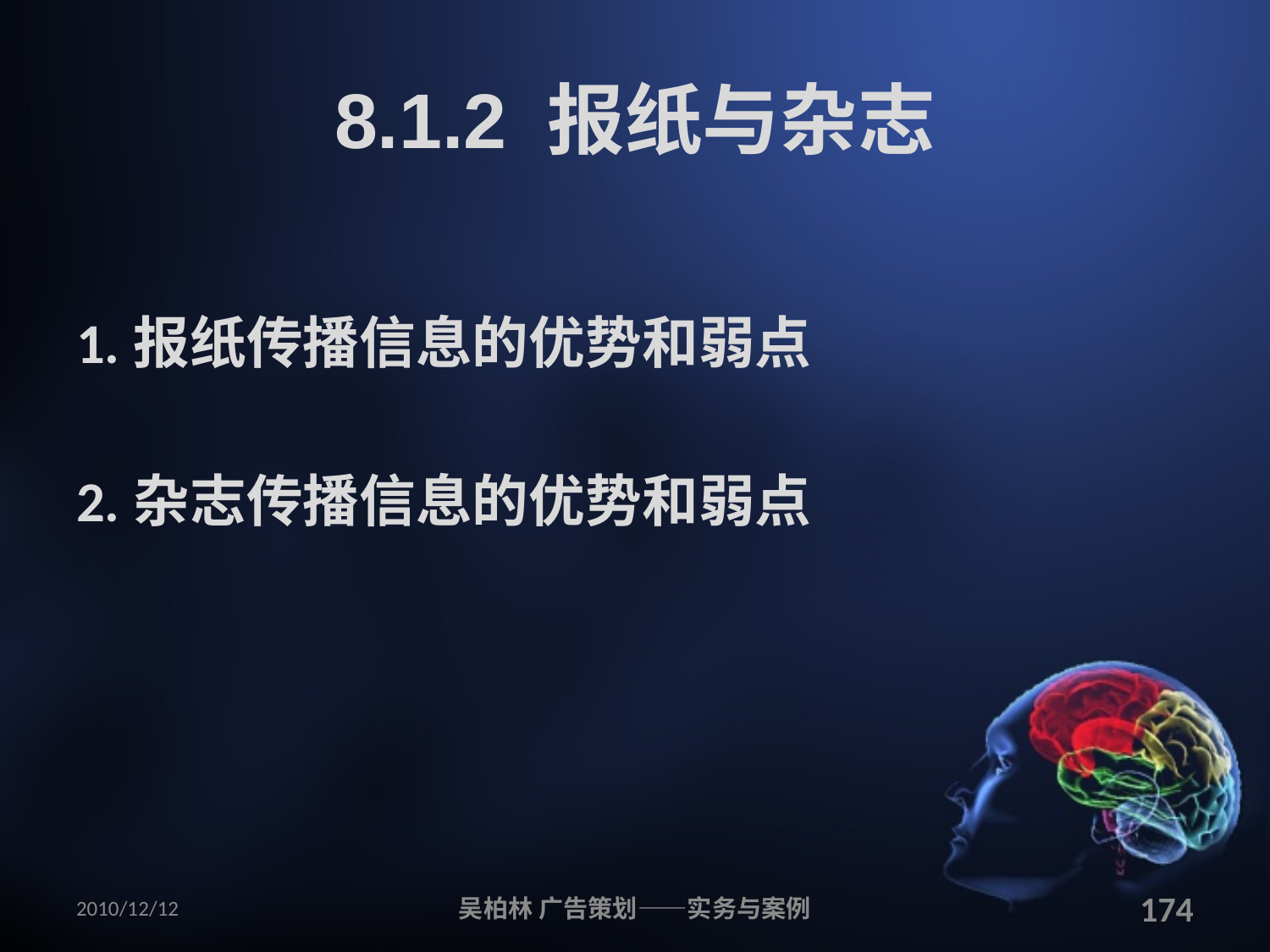

# 8.1.2 报纸与杂志

1.报纸传播信息的优势和弱点

2.杂志传播信息的优势和弱点
2010/12/12
吴柏林 广告策划——实务与案例
174